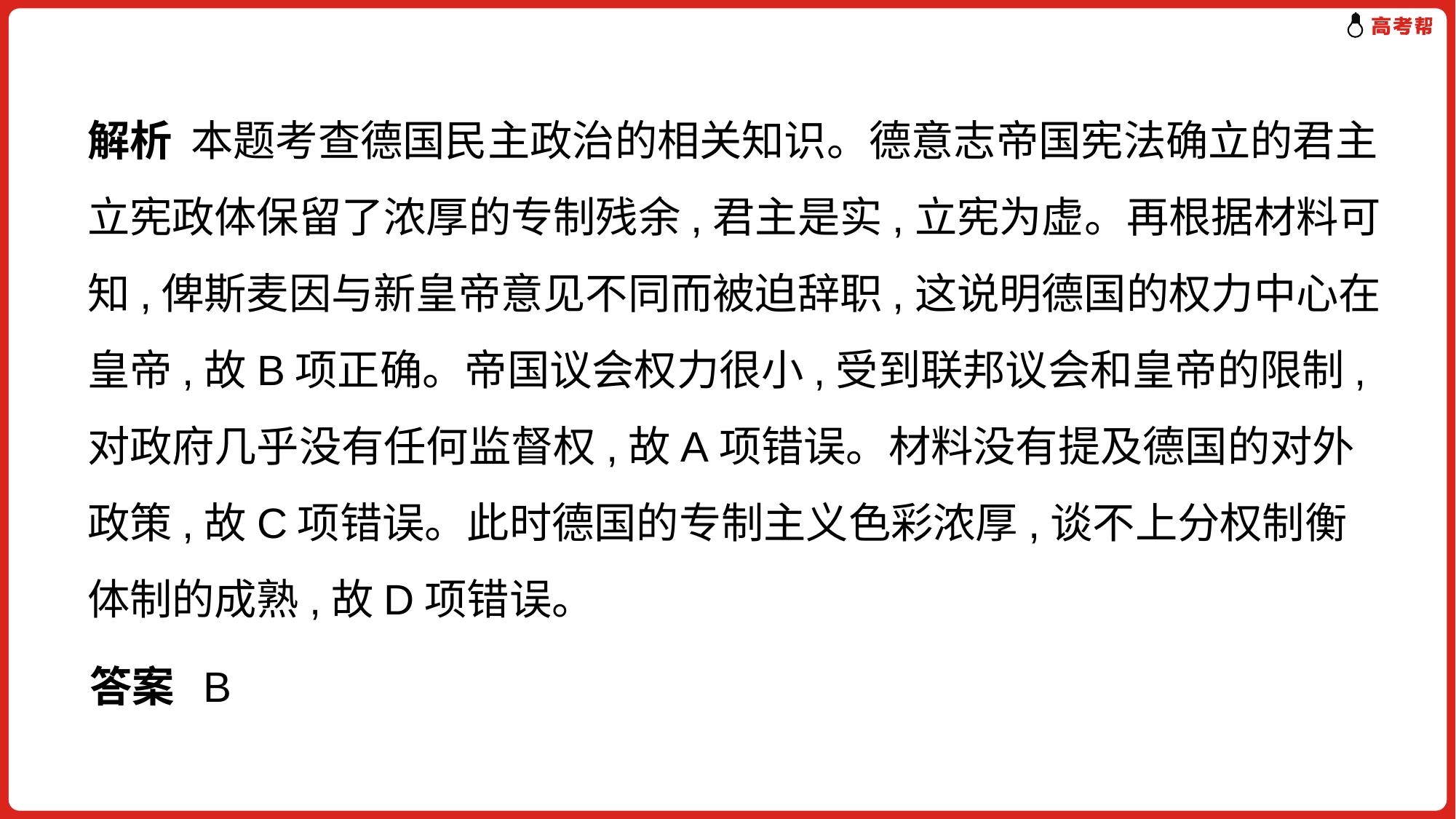

解析  本题考查德国民主政治的相关知识。德意志帝国宪法确立的君主立宪政体保留了浓厚的专制残余,君主是实,立宪为虚。再根据材料可知,俾斯麦因与新皇帝意见不同而被迫辞职,这说明德国的权力中心在皇帝,故B项正确。帝国议会权力很小,受到联邦议会和皇帝的限制,对政府几乎没有任何监督权,故A项错误。材料没有提及德国的对外政策,故C项错误。此时德国的专制主义色彩浓厚,谈不上分权制衡体制的成熟,故D项错误。
答案  B